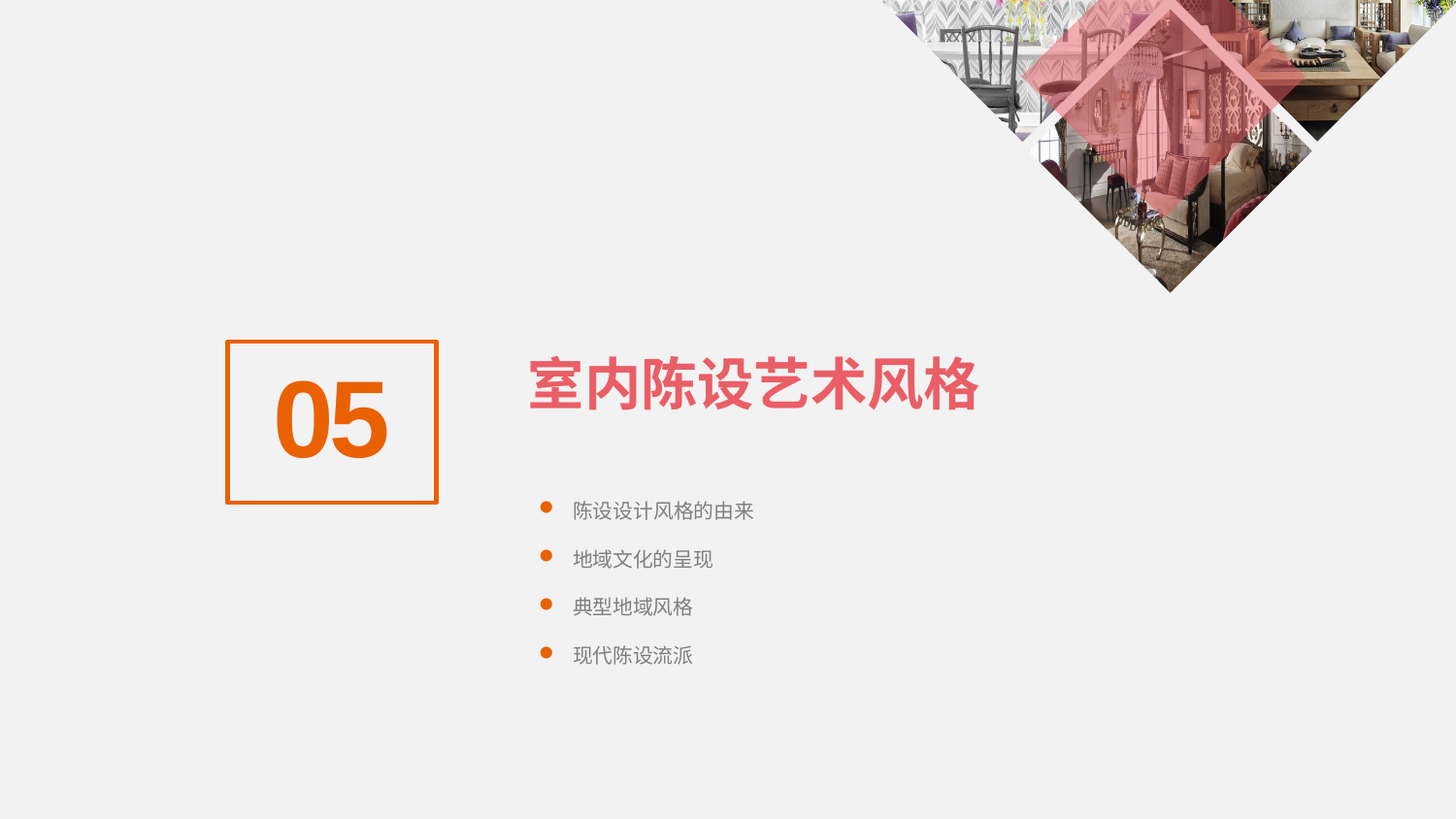

05
室内陈设艺术风格

陈设设计风格的由来
地域文化的呈现
典型地域风格
现代陈设流派